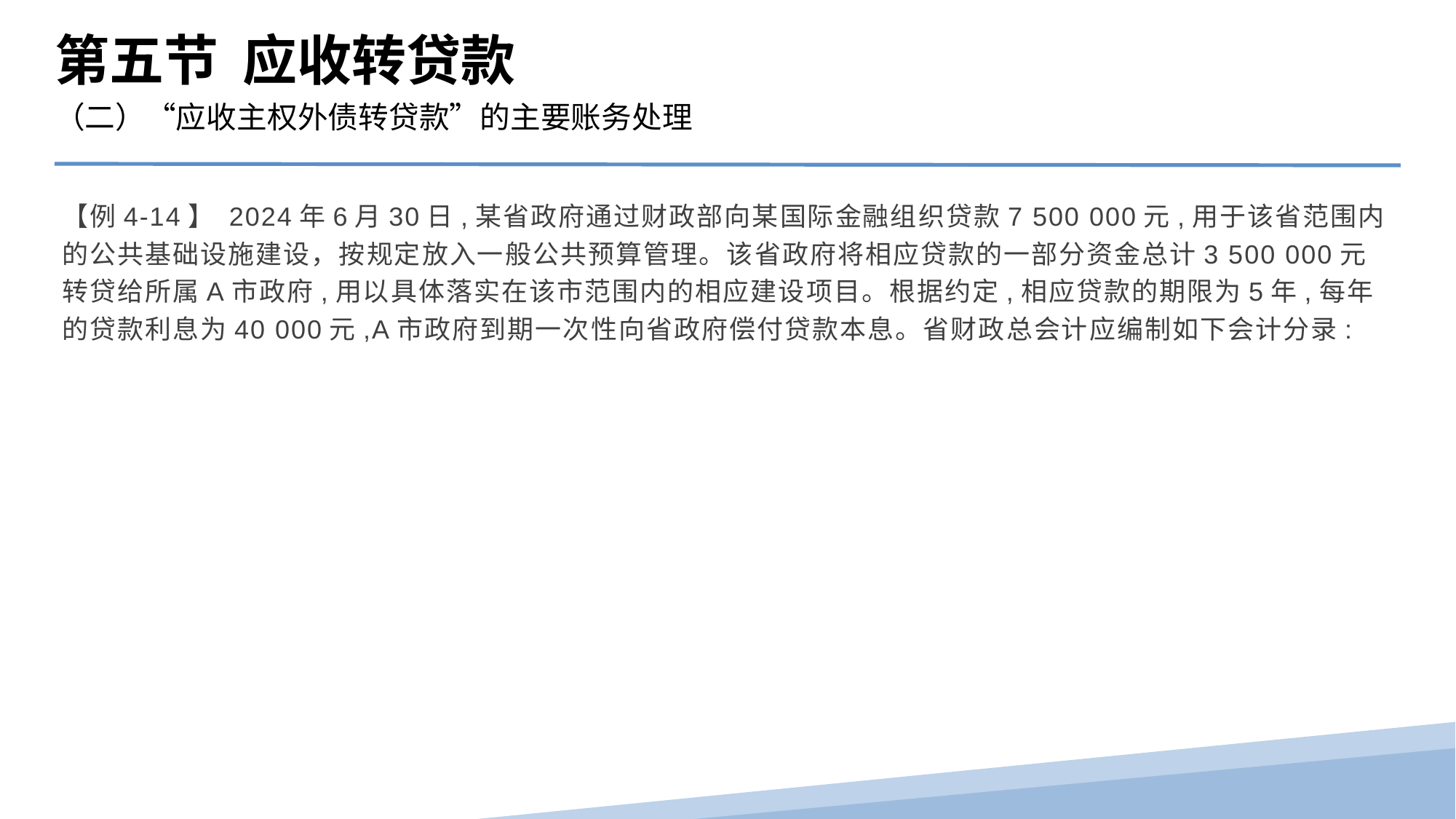

第五节  应收转贷款
（二）“应收主权外债转贷款”的主要账务处理
【例4-14】 2024年6月30日,某省政府通过财政部向某国际金融组织贷款7 500 000元,用于该省范围内的公共基础设施建设，按规定放入一般公共预算管理。该省政府将相应贷款的一部分资金总计3 500 000元转贷给所属A市政府,用以具体落实在该市范围内的相应建设项目。根据约定,相应贷款的期限为5年,每年的贷款利息为40 000元,A市政府到期一次性向省政府偿付贷款本息。省财政总会计应编制如下会计分录: